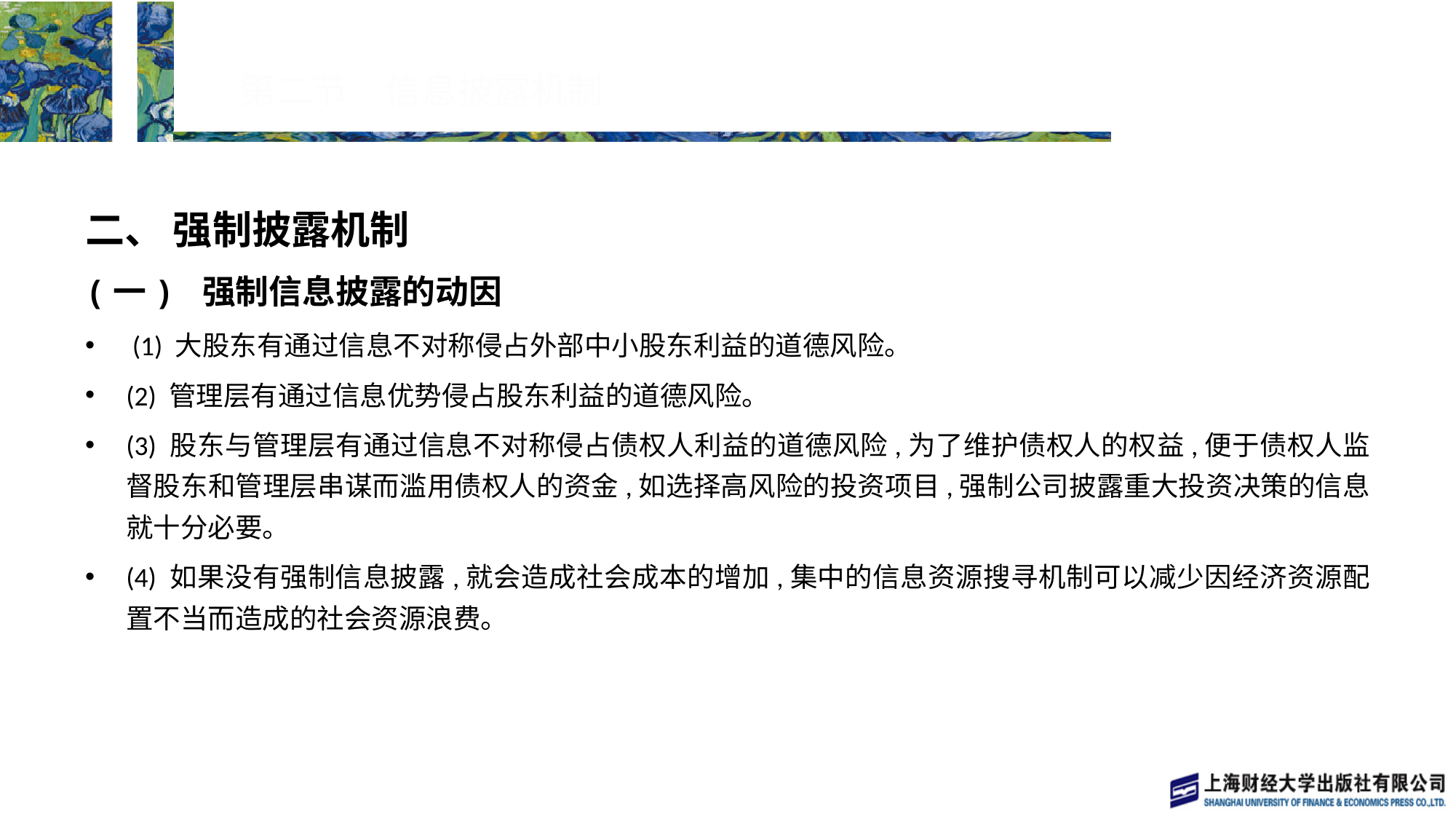

# 第二节　信息披露机制
二、 强制披露机制
(一) 强制信息披露的动因
 (1) 大股东有通过信息不对称侵占外部中小股东利益的道德风险。
(2) 管理层有通过信息优势侵占股东利益的道德风险。
(3) 股东与管理层有通过信息不对称侵占债权人利益的道德风险,为了维护债权人的权益,便于债权人监督股东和管理层串谋而滥用债权人的资金,如选择高风险的投资项目,强制公司披露重大投资决策的信息就十分必要。
(4) 如果没有强制信息披露,就会造成社会成本的增加,集中的信息资源搜寻机制可以减少因经济资源配置不当而造成的社会资源浪费。